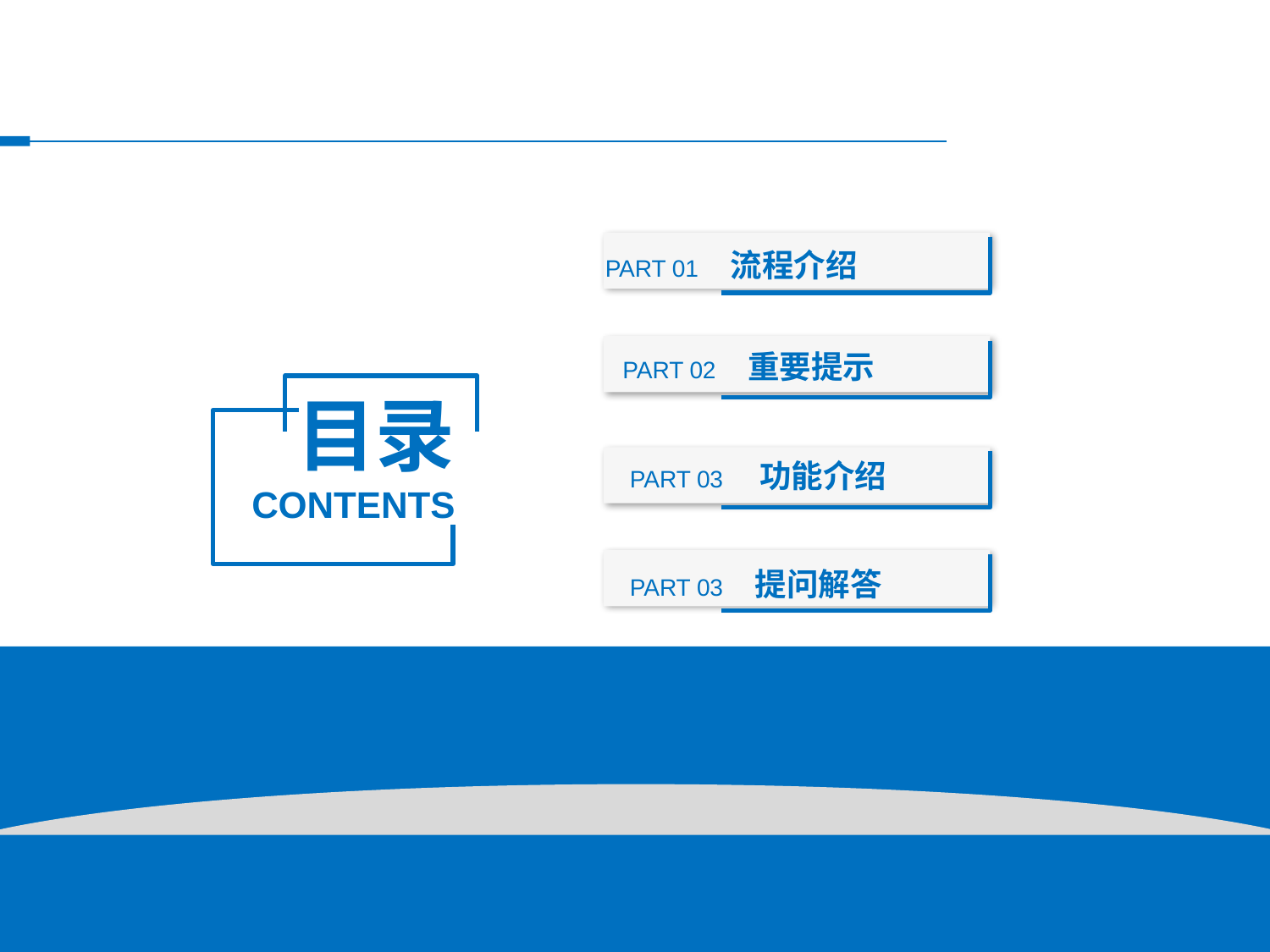

PART 01    流程介绍

PART 02    重要提示

目录
CONTENTS

PART 03    功能介绍

PART 03    提问解答